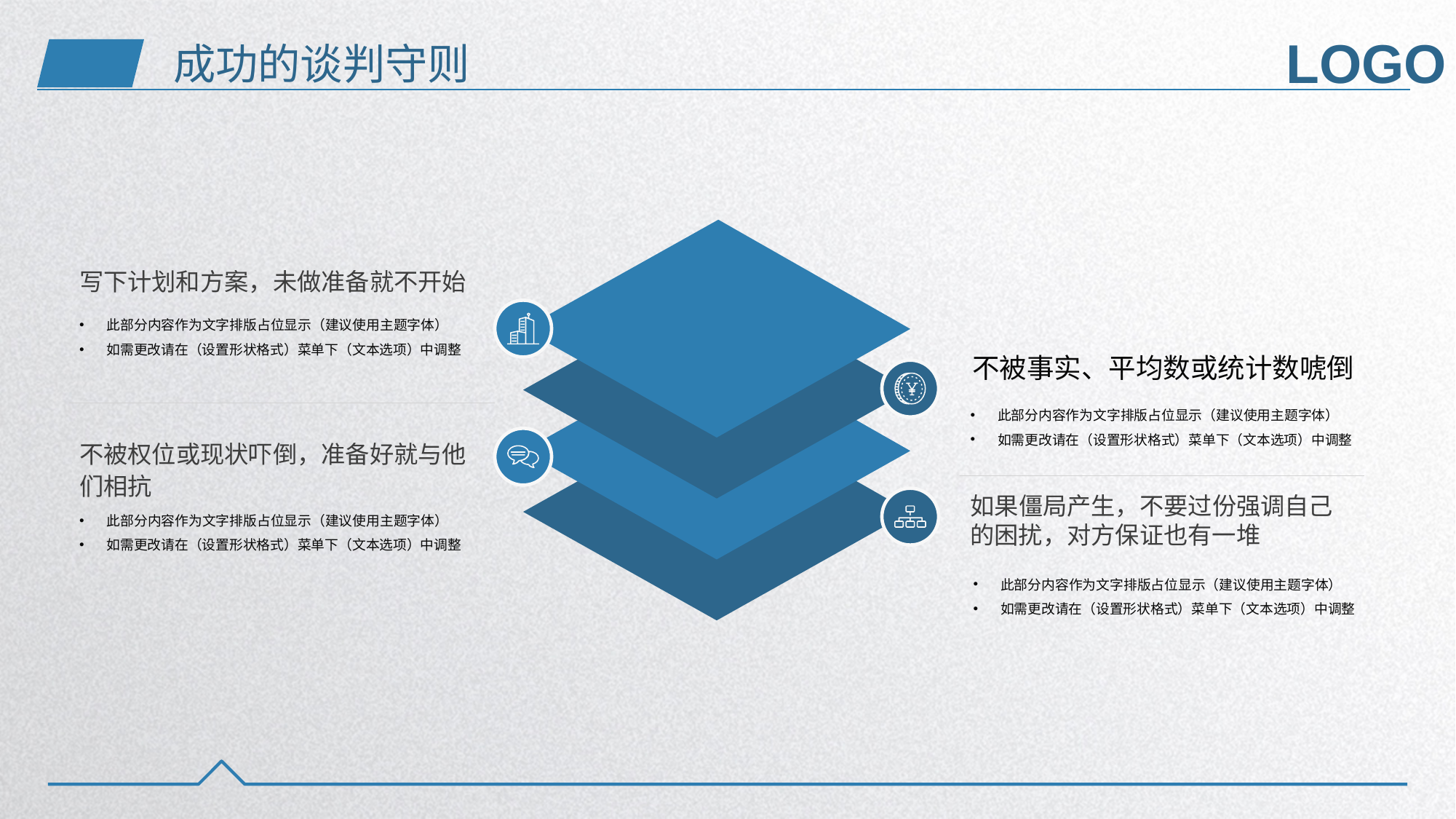

成功的谈判守则

写下计划和方案，未做准备就不开始

此部分内容作为文字排版占位显示（建议使用主题字体）
如需更改请在（设置形状格式）菜单下（文本选项）中调整

不被事实、平均数或统计数唬倒

此部分内容作为文字排版占位显示（建议使用主题字体）
如需更改请在（设置形状格式）菜单下（文本选项）中调整

不被权位或现状吓倒，准备好就与他们相抗
如果僵局产生，不要过份强调自己的困扰，对方保证也有一堆

此部分内容作为文字排版占位显示（建议使用主题字体）
如需更改请在（设置形状格式）菜单下（文本选项）中调整
此部分内容作为文字排版占位显示（建议使用主题字体）
如需更改请在（设置形状格式）菜单下（文本选项）中调整